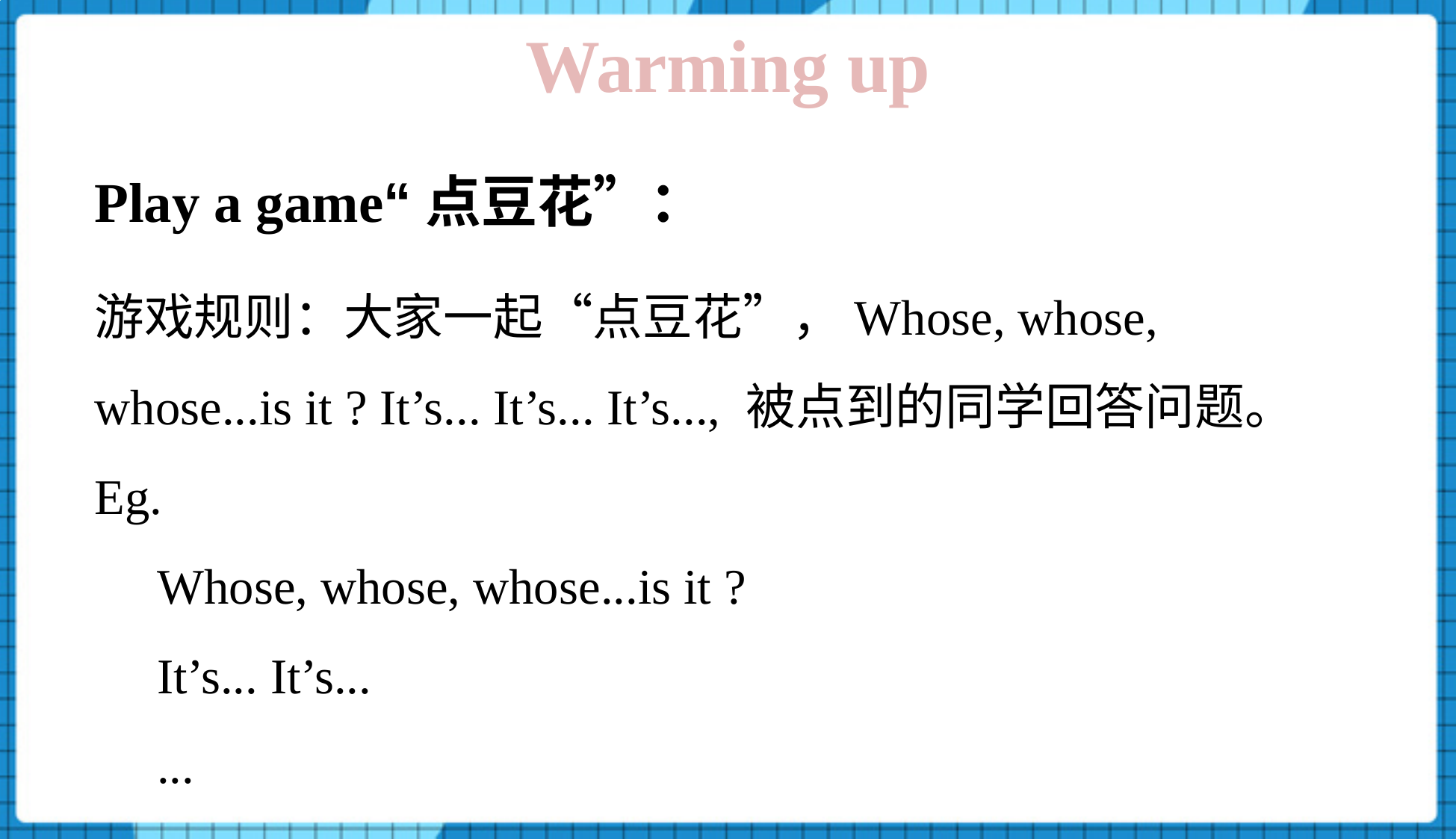

Warming up
Play a game“点豆花”：
游戏规则：大家一起“点豆花”，Whose, whose, whose...is it ? It’s... It’s... It’s..., 被点到的同学回答问题。
Eg.
     Whose, whose, whose...is it ?
     It’s... It’s...
     ...